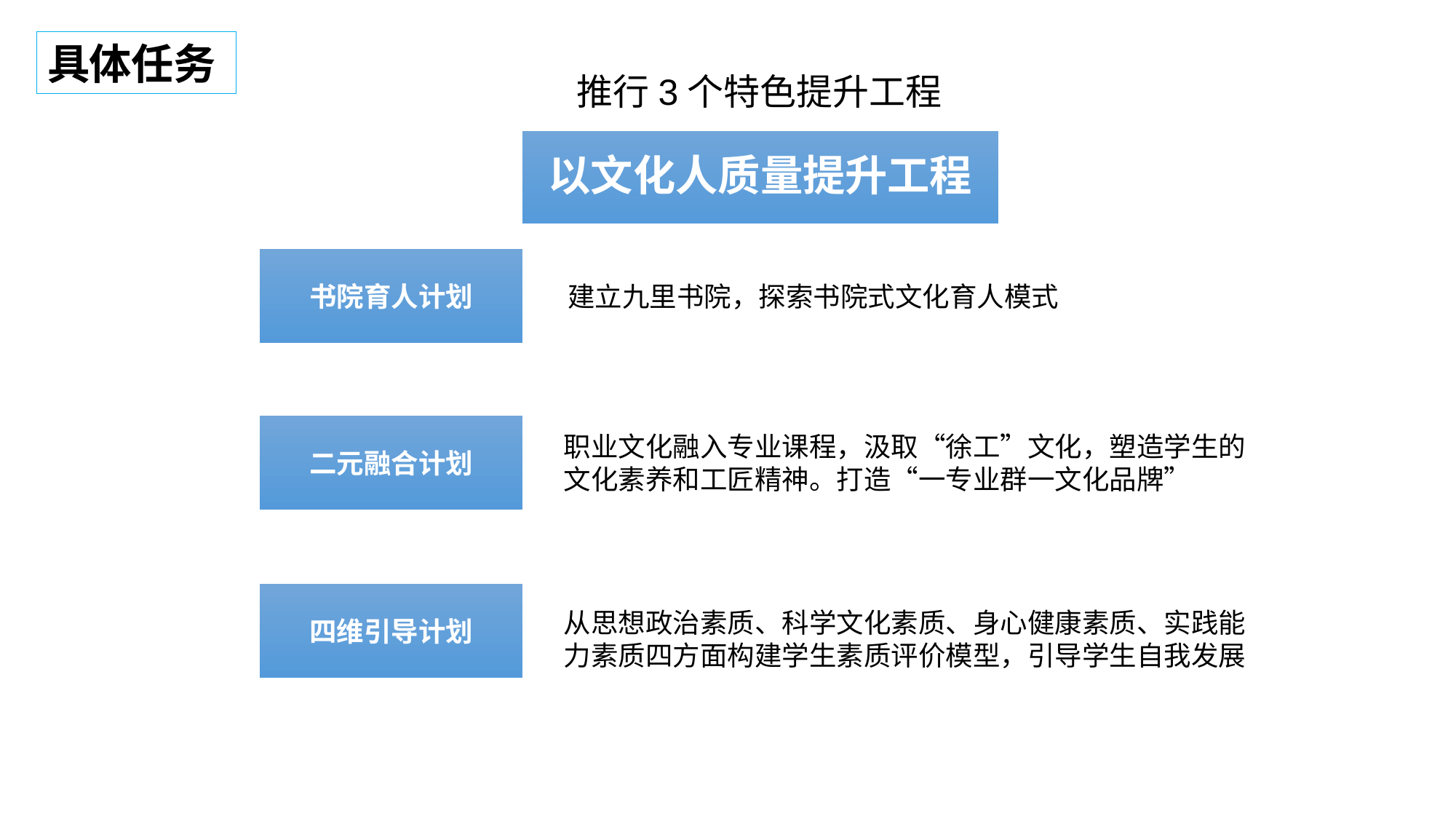

具体任务
推行3个特色提升工程
以文化人质量提升工程
书院育人计划
建立九里书院，探索书院式文化育人模式
二元融合计划
职业文化融入专业课程，汲取“徐工”文化，塑造学生的文化素养和工匠精神。打造“一专业群一文化品牌”
四维引导计划
从思想政治素质、科学文化素质、身心健康素质、实践能力素质四方面构建学生素质评价模型，引导学生自我发展